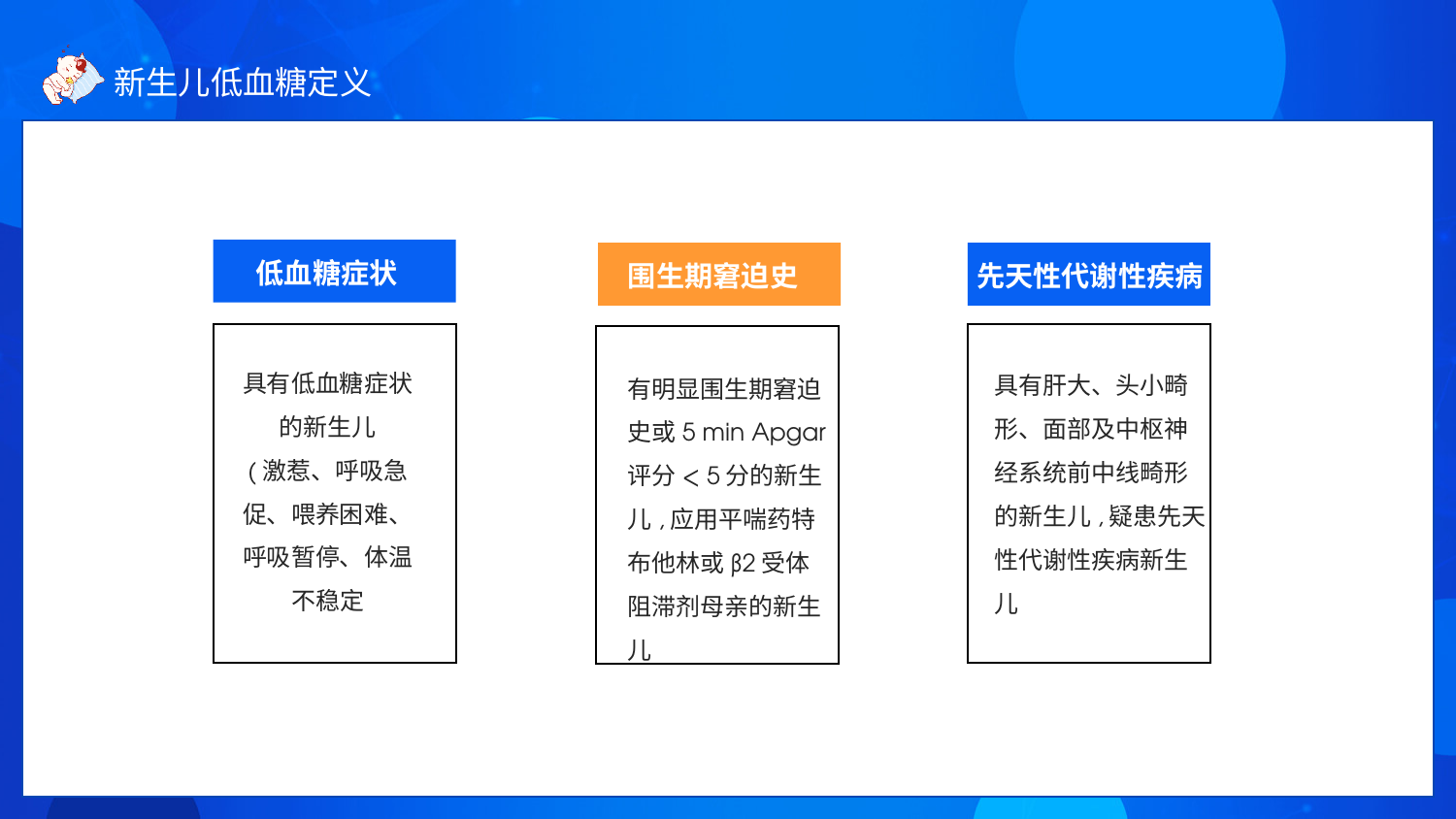

低血糖症状
先天性代谢性疾病
围生期窘迫史

具有低血糖症状的新生儿
(激惹、呼吸急促、喂养困难、呼吸暂停、体温不稳定
具有肝大、头小畸形、面部及中枢神经系统前中线畸形的新生儿,疑患先天性代谢性疾病新生儿
有明显围生期窘迫史或5 min Apgar评分< 5分的新生儿,应用平喘药特布他林或β2受体阻滞剂母亲的新生儿